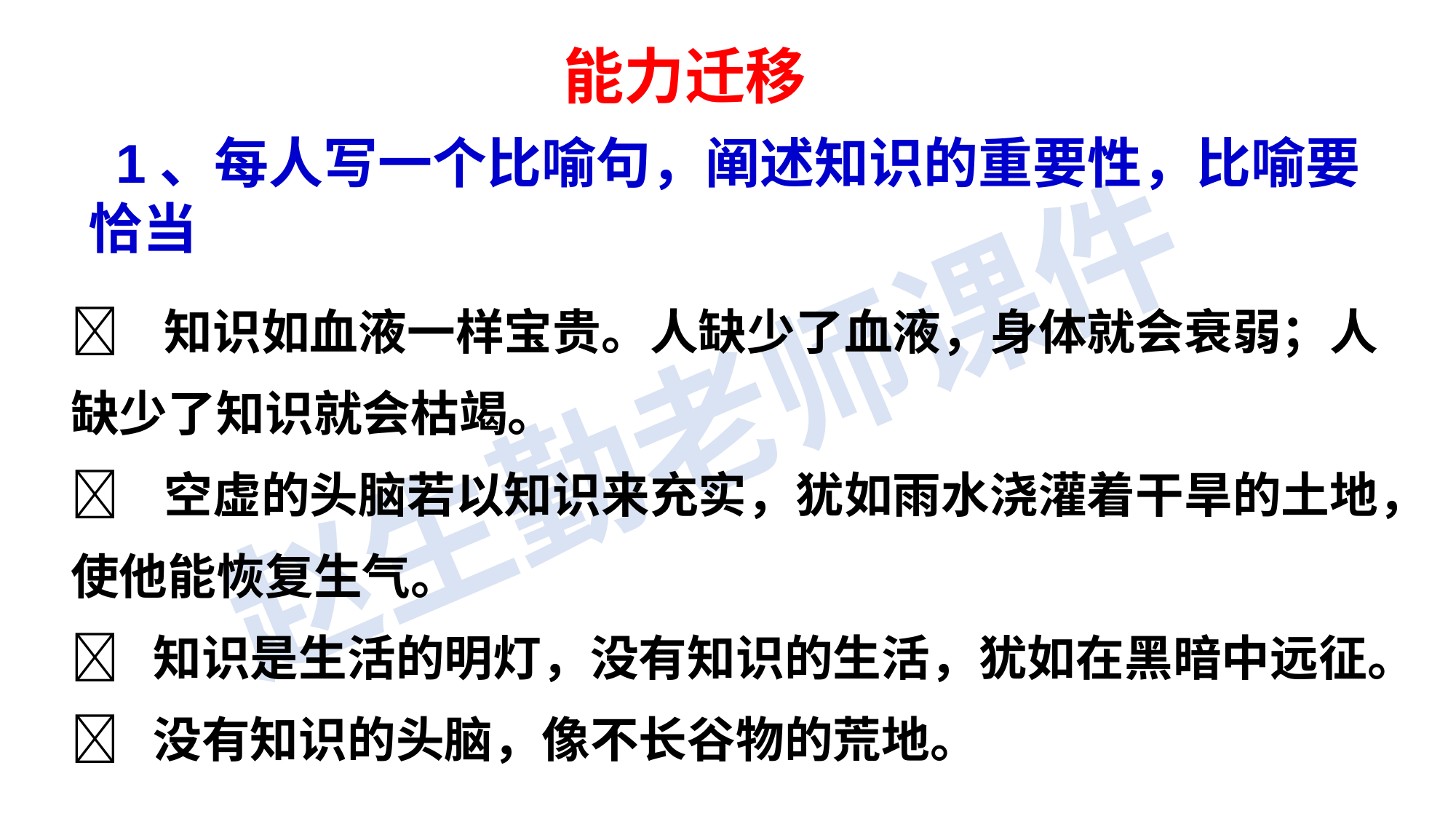

能力迁移
   1、每人写一个比喻句，阐述知识的重要性，比喻要恰当
∇   知识如血液一样宝贵。人缺少了血液，身体就会衰弱；人缺少了知识就会枯竭。
∇   空虚的头脑若以知识来充实，犹如雨水浇灌着干旱的土地，使他能恢复生气。
∇  知识是生活的明灯，没有知识的生活，犹如在黑暗中远征。
∇  没有知识的头脑，像不长谷物的荒地。